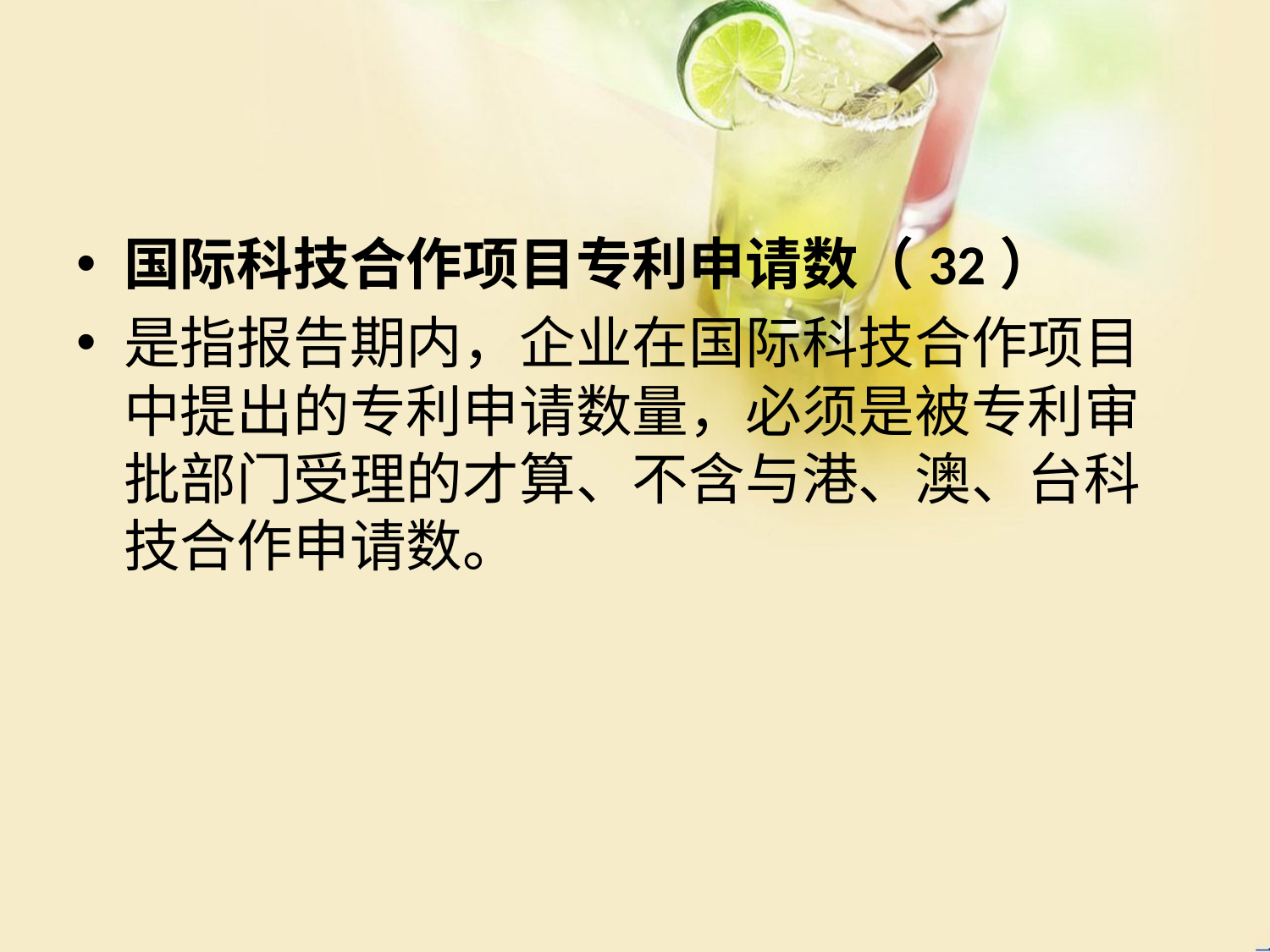

#
国际科技合作项目专利申请数（32）
是指报告期内，企业在国际科技合作项目中提出的专利申请数量，必须是被专利审批部门受理的才算、不含与港、澳、台科技合作申请数。